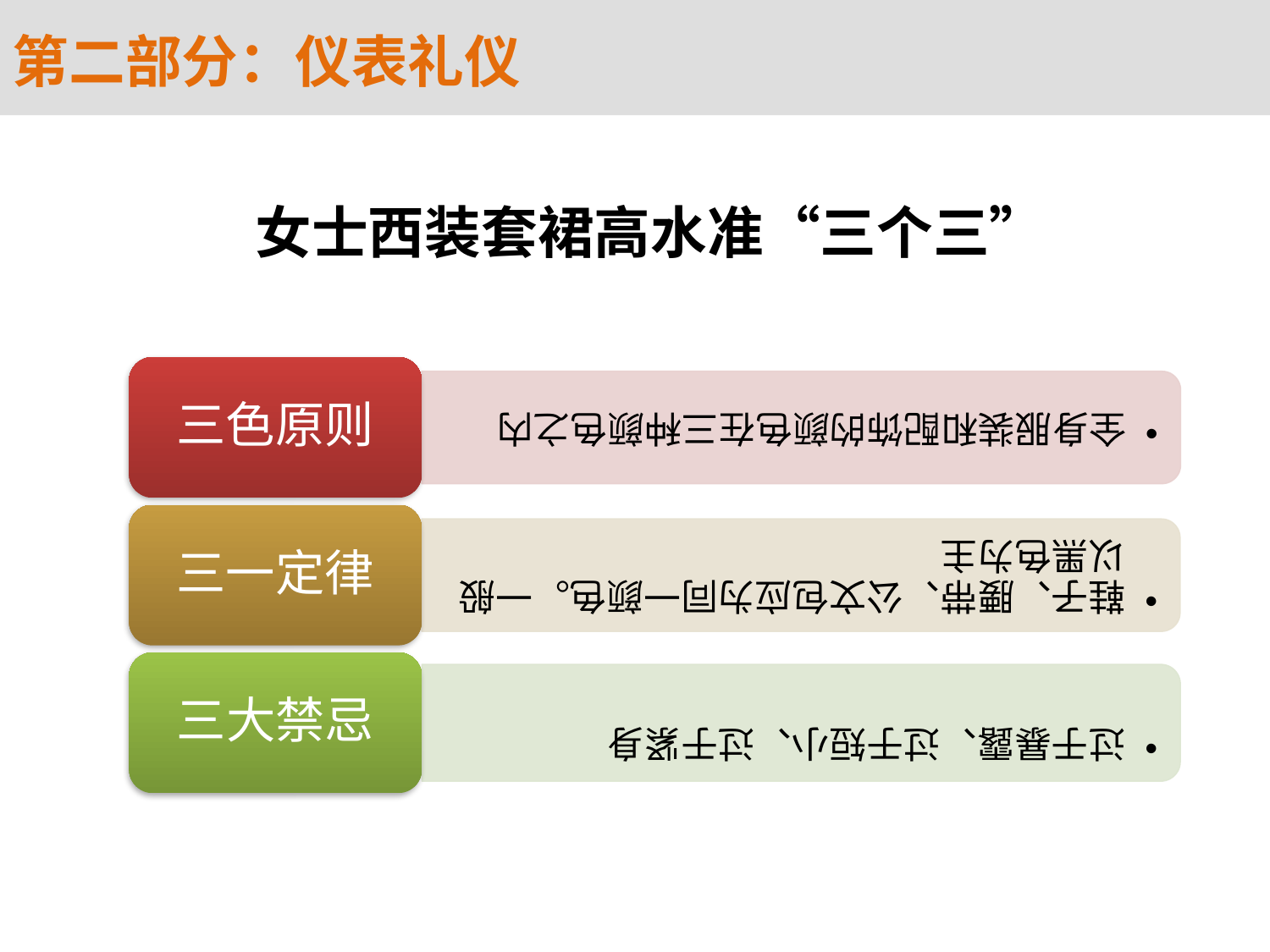

第二部分：仪表礼仪
# 女士西装套裙高水准“三个三”

全身服装和配饰的颜色在三种颜色之内
三色原则
鞋子、腰带、公文包应为同一颜色。一般以黑色为主
三一定律
过于暴露、过于短小、过于紧身

三大禁忌